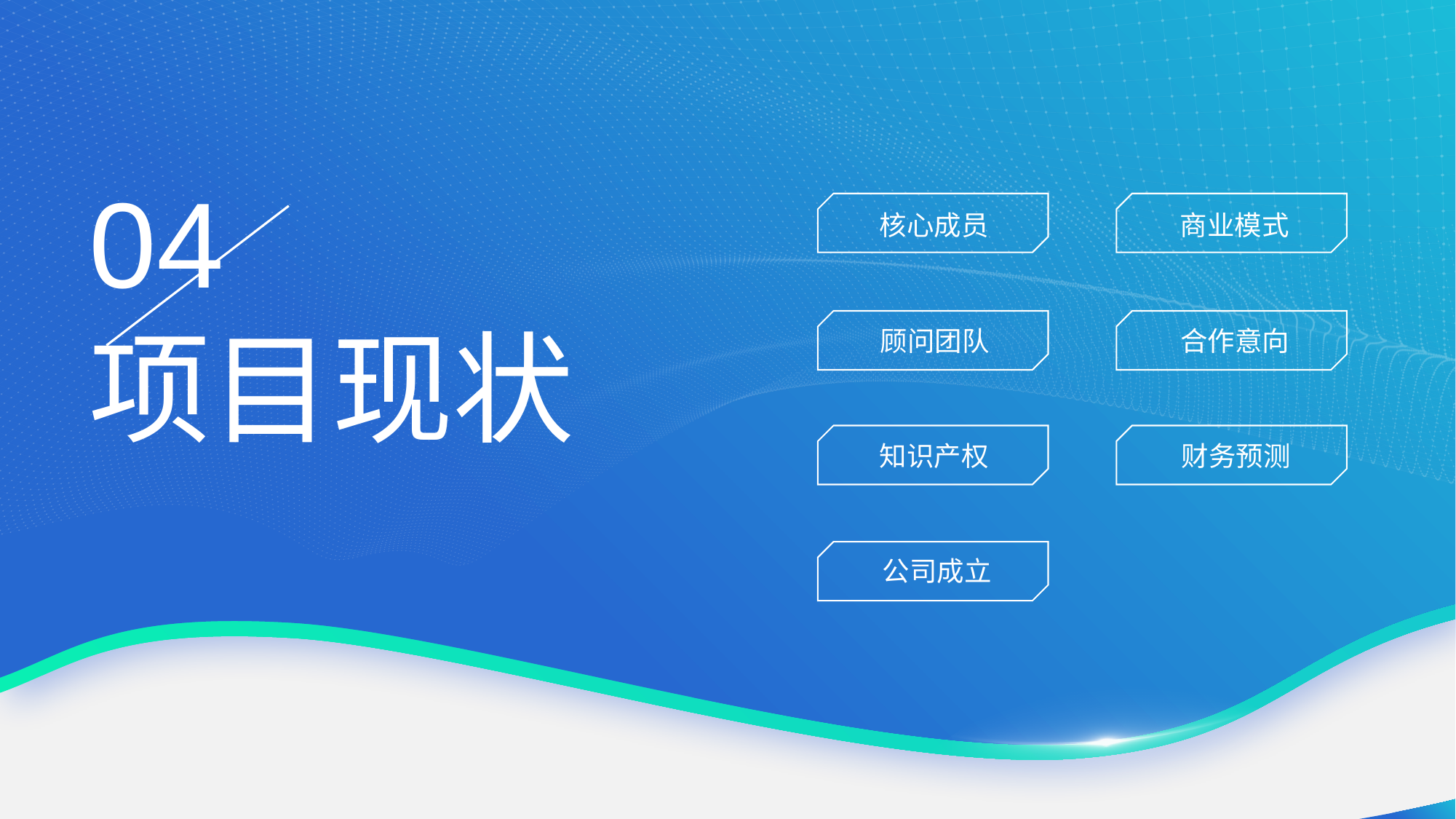

04
项目现状

核心成员
商业模式

顾问团队
合作意向

知识产权
财务预测

公司成立